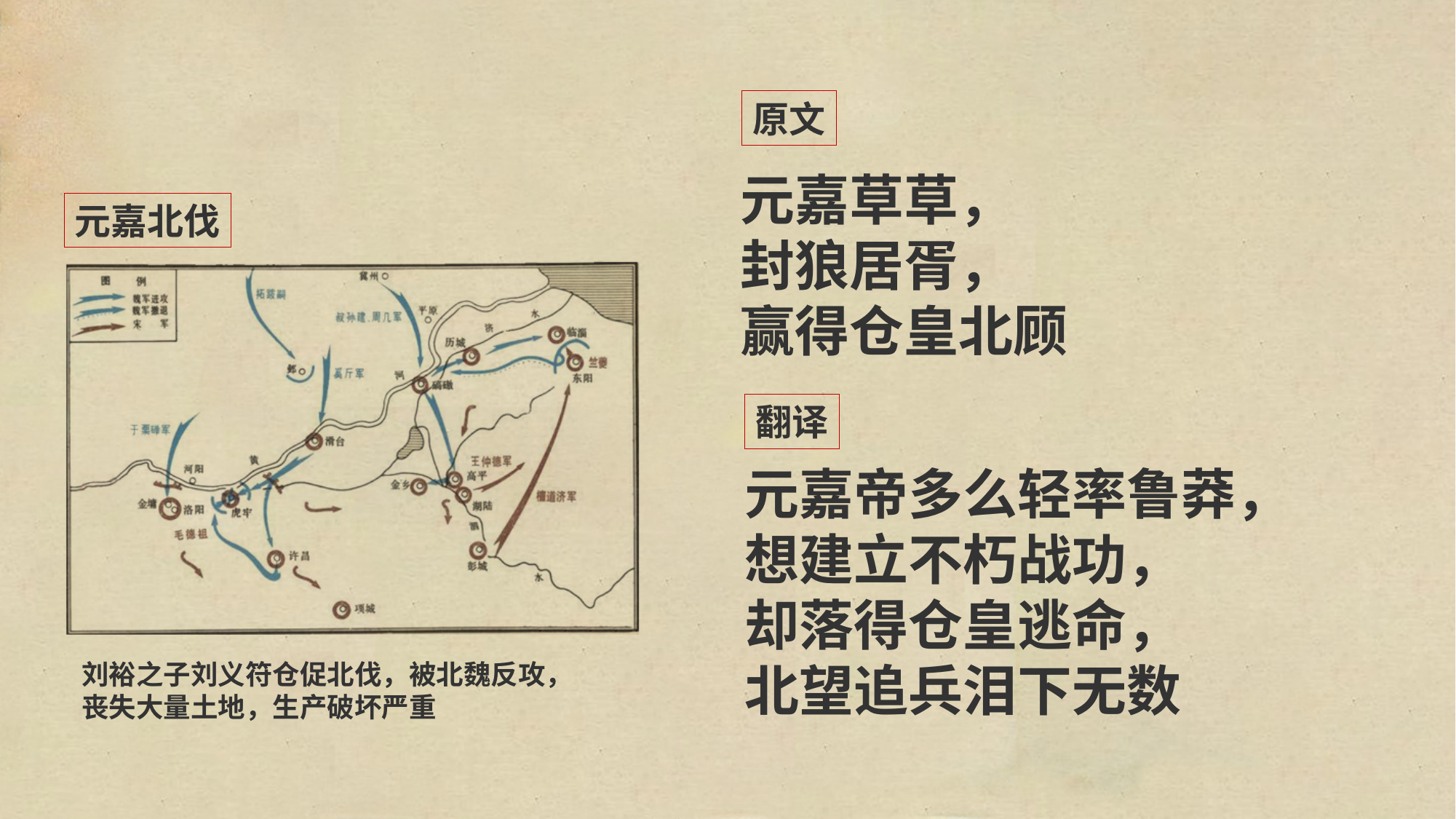

原文
元嘉草草，
封狼居胥，
赢得仓皇北顾
元嘉北伐
翻译
元嘉帝多么轻率鲁莽，
想建立不朽战功，
却落得仓皇逃命，
北望追兵泪下无数
刘裕之子刘义符仓促北伐，被北魏反攻，
丧失大量土地，生产破坏严重